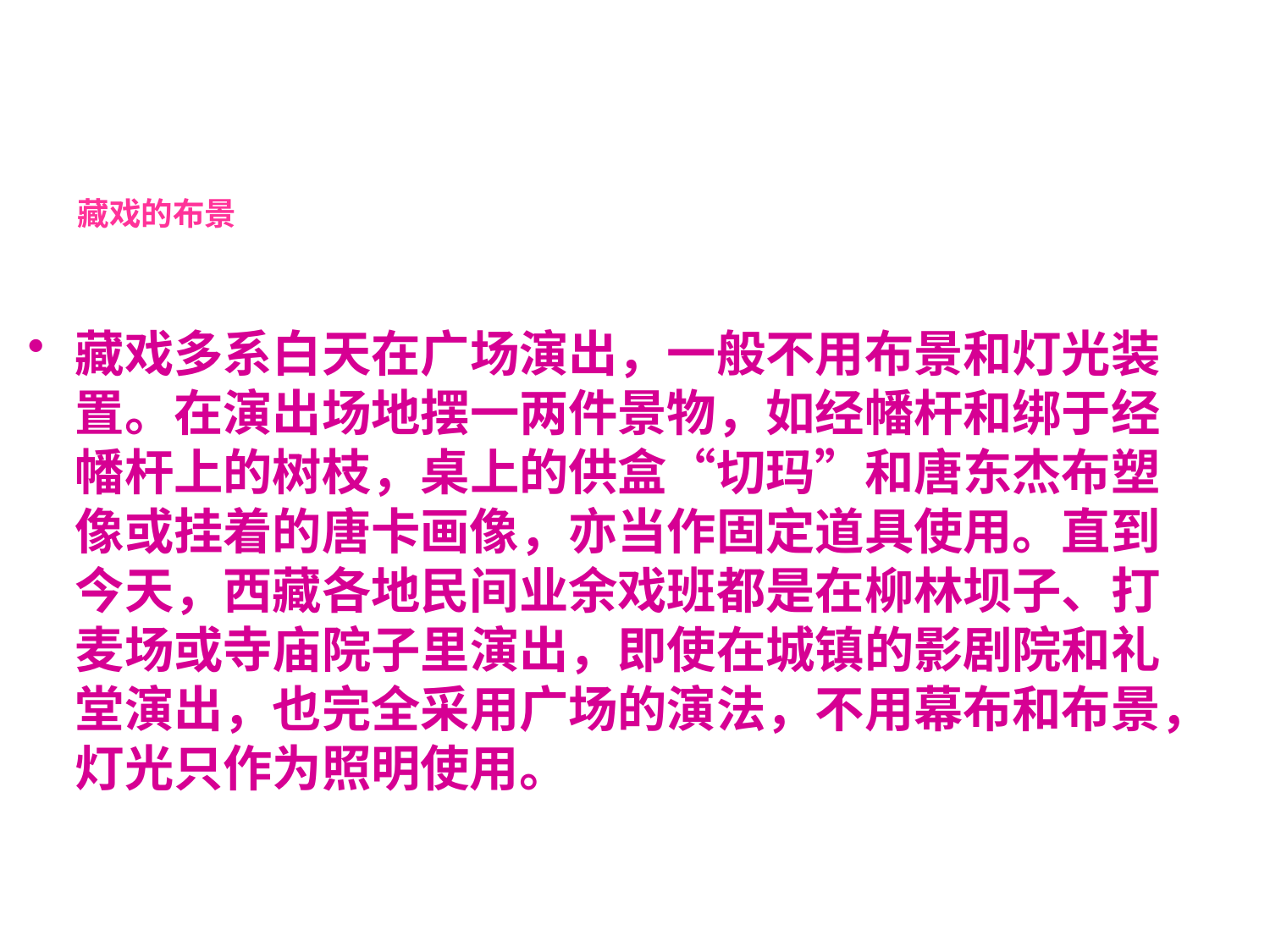

# 藏戏的布景
藏戏多系白天在广场演出，一般不用布景和灯光装置。在演出场地摆一两件景物，如经幡杆和绑于经幡杆上的树枝，桌上的供盒“切玛”和唐东杰布塑像或挂着的唐卡画像，亦当作固定道具使用。直到今天，西藏各地民间业余戏班都是在柳林坝子、打麦场或寺庙院子里演出，即使在城镇的影剧院和礼堂演出，也完全采用广场的演法，不用幕布和布景，灯光只作为照明使用。